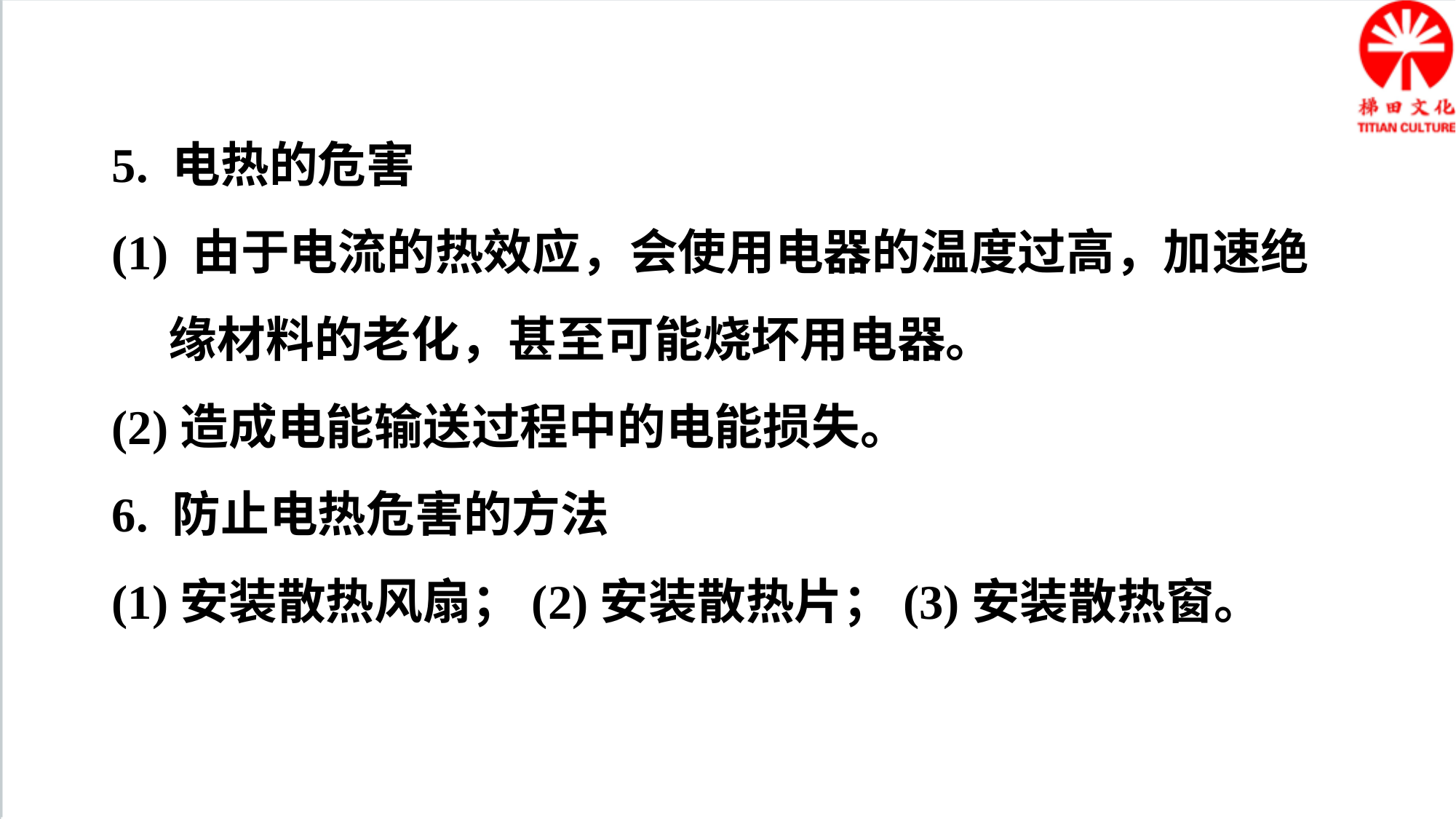

5. 电热的危害
(1) 由于电流的热效应，会使用电器的温度过高，加速绝缘材料的老化，甚至可能烧坏用电器。
(2)造成电能输送过程中的电能损失。
6. 防止电热危害的方法
(1)安装散热风扇；(2)安装散热片；(3)安装散热窗。